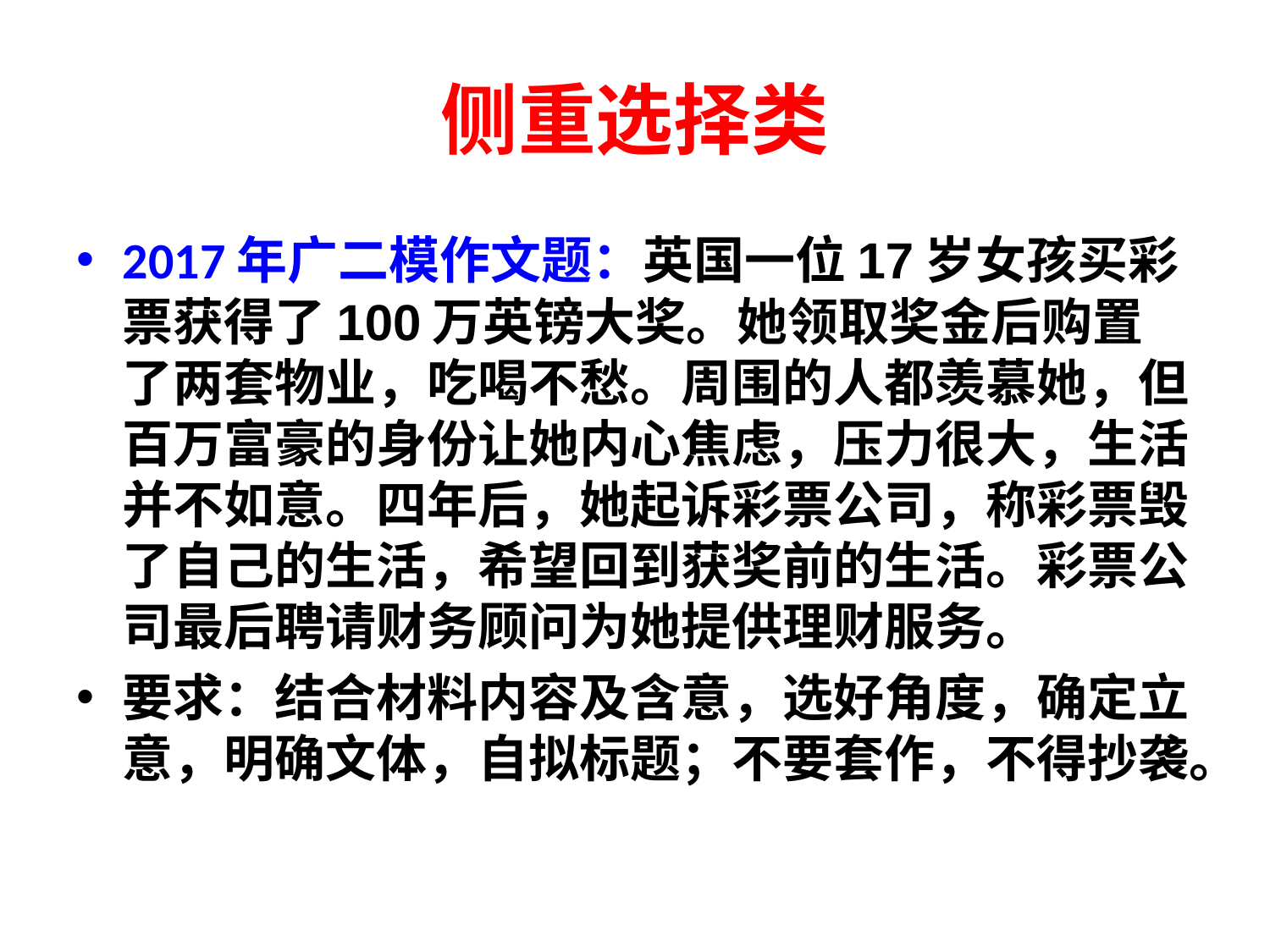

# 侧重选择类
2017年广二模作文题：英国一位17岁女孩买彩票获得了100万英镑大奖。她领取奖金后购置了两套物业，吃喝不愁。周围的人都羡慕她，但百万富豪的身份让她内心焦虑，压力很大，生活并不如意。四年后，她起诉彩票公司，称彩票毁了自己的生活，希望回到获奖前的生活。彩票公司最后聘请财务顾问为她提供理财服务。
要求：结合材料内容及含意，选好角度，确定立意，明确文体，自拟标题；不要套作，不得抄袭。